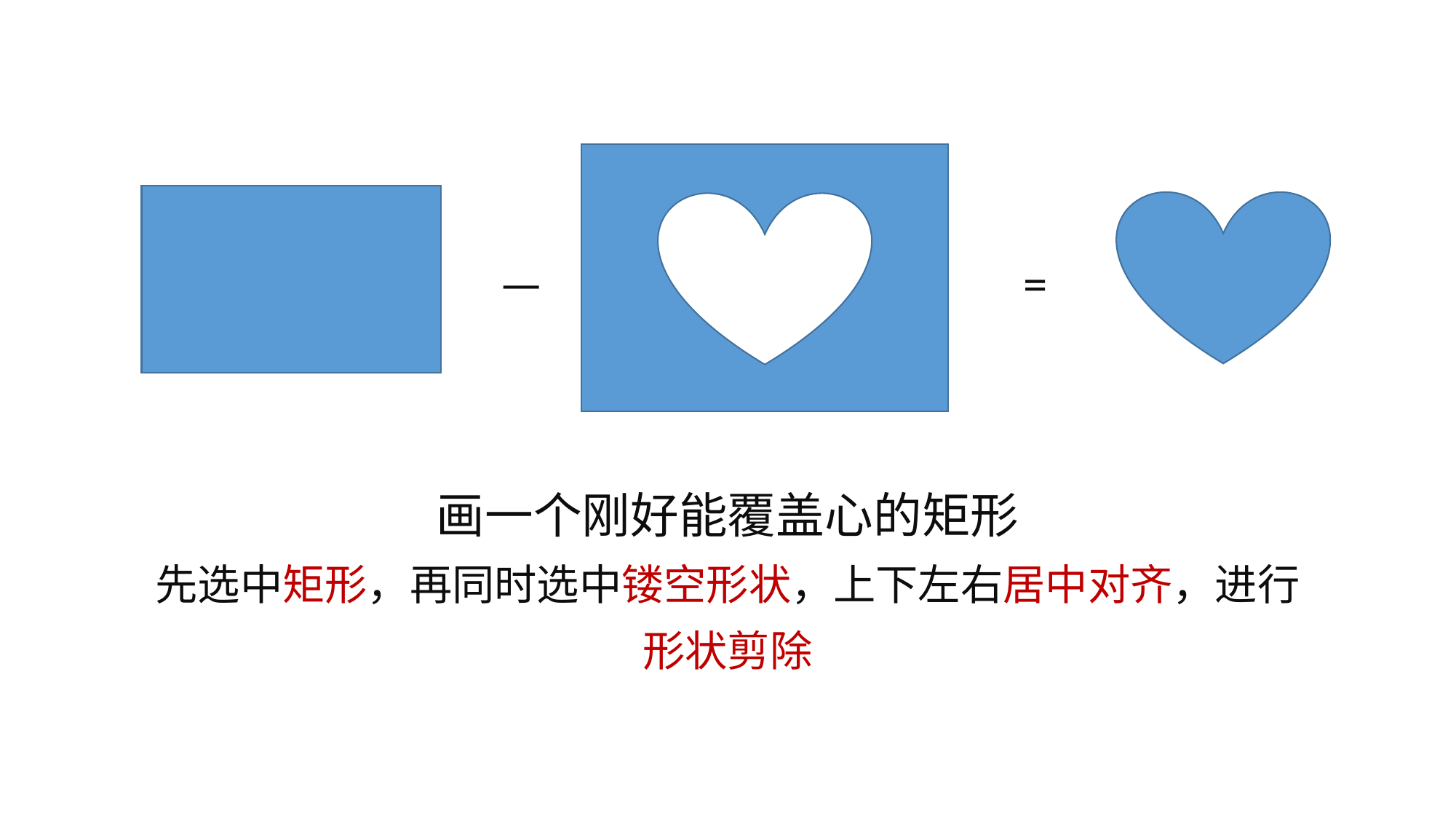

—
=
画一个刚好能覆盖心的矩形
先选中矩形，再同时选中镂空形状，上下左右居中对齐，进行形状剪除